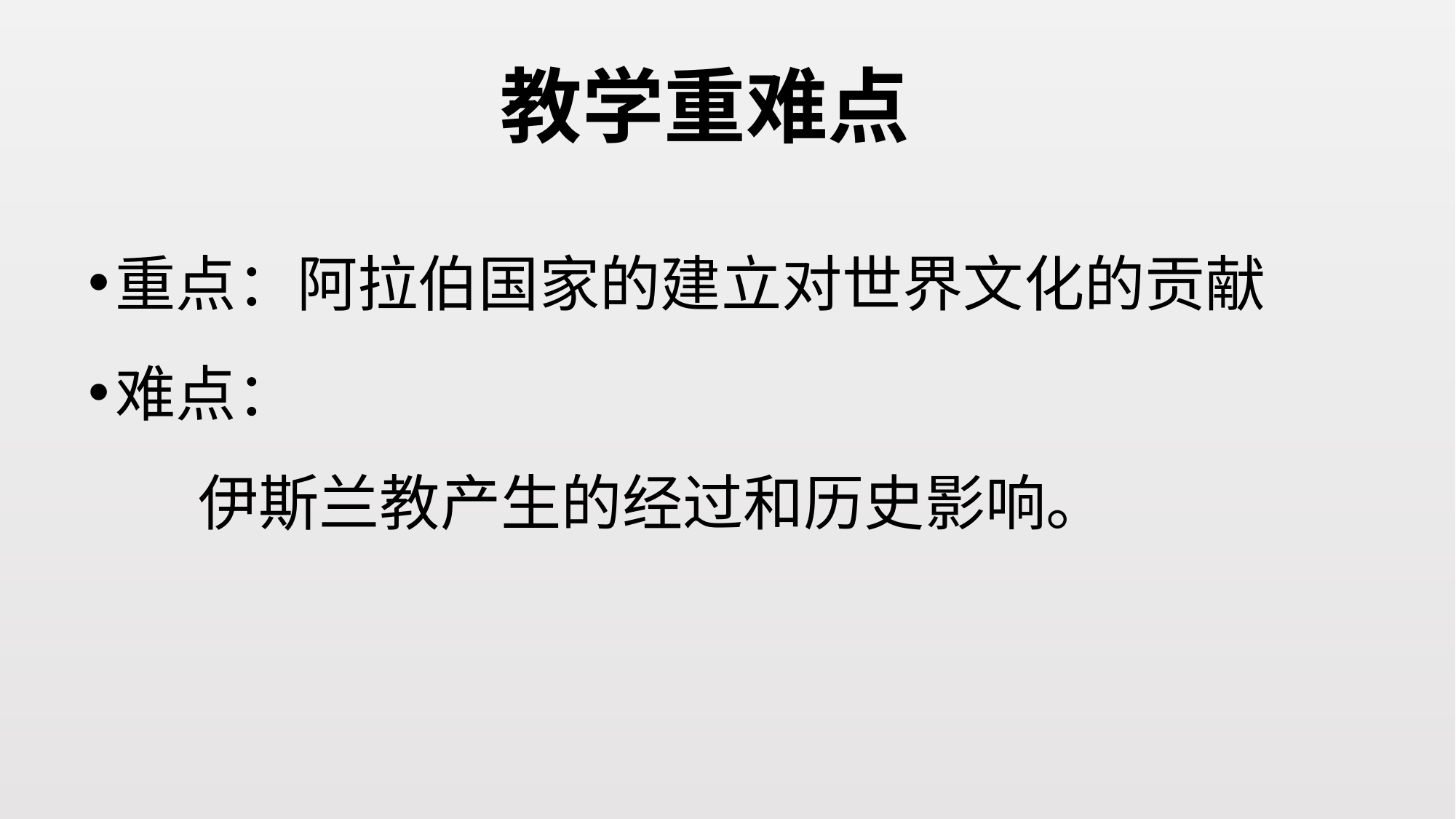

# 教学重难点
重点：阿拉伯国家的建立对世界文化的贡献
难点：
       伊斯兰教产生的经过和历史影响。